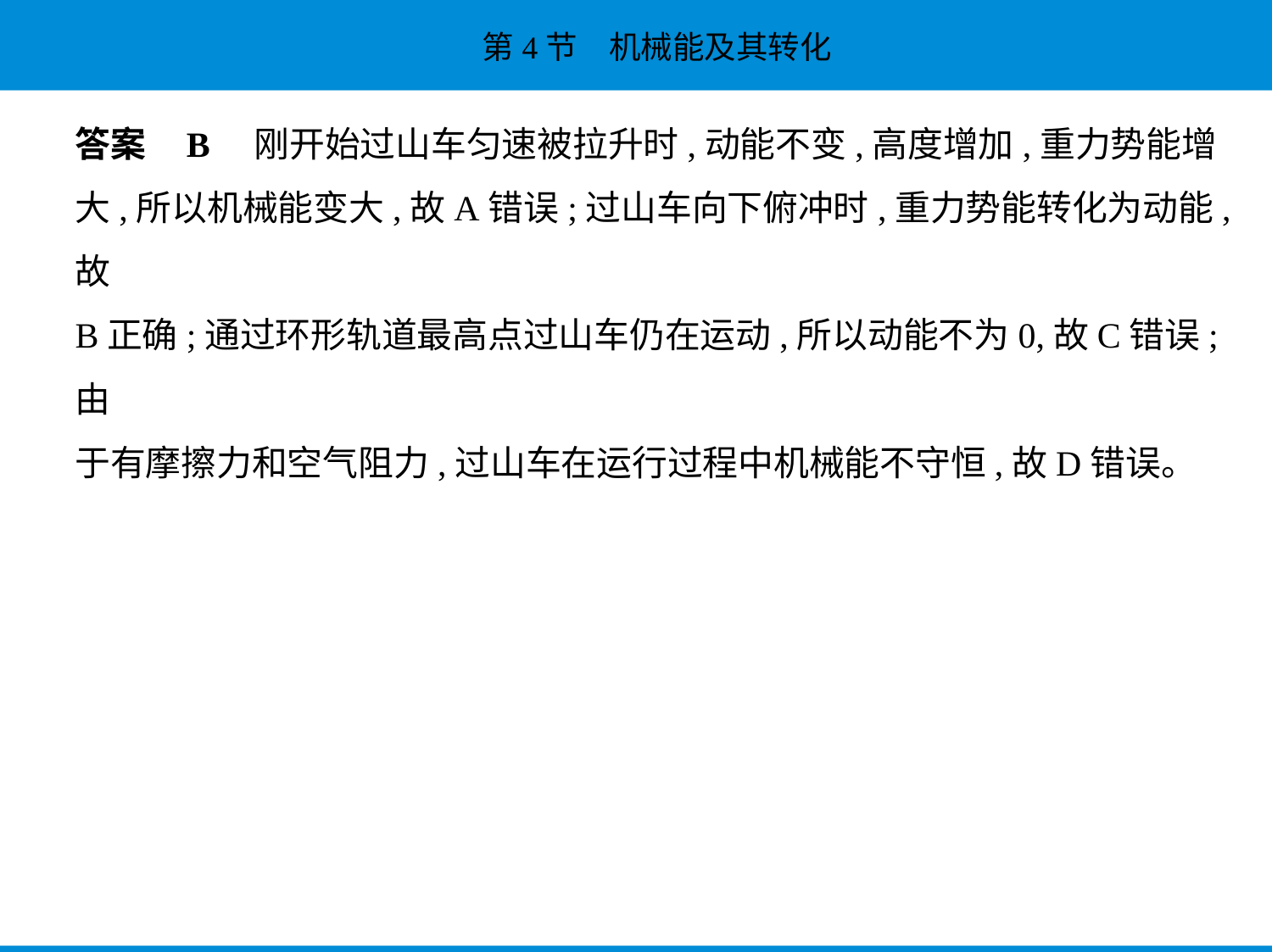

答案    B　刚开始过山车匀速被拉升时,动能不变,高度增加,重力势能增
大,所以机械能变大,故A错误;过山车向下俯冲时,重力势能转化为动能,故
B正确;通过环形轨道最高点过山车仍在运动,所以动能不为0,故C错误;由
于有摩擦力和空气阻力,过山车在运行过程中机械能不守恒,故D错误。